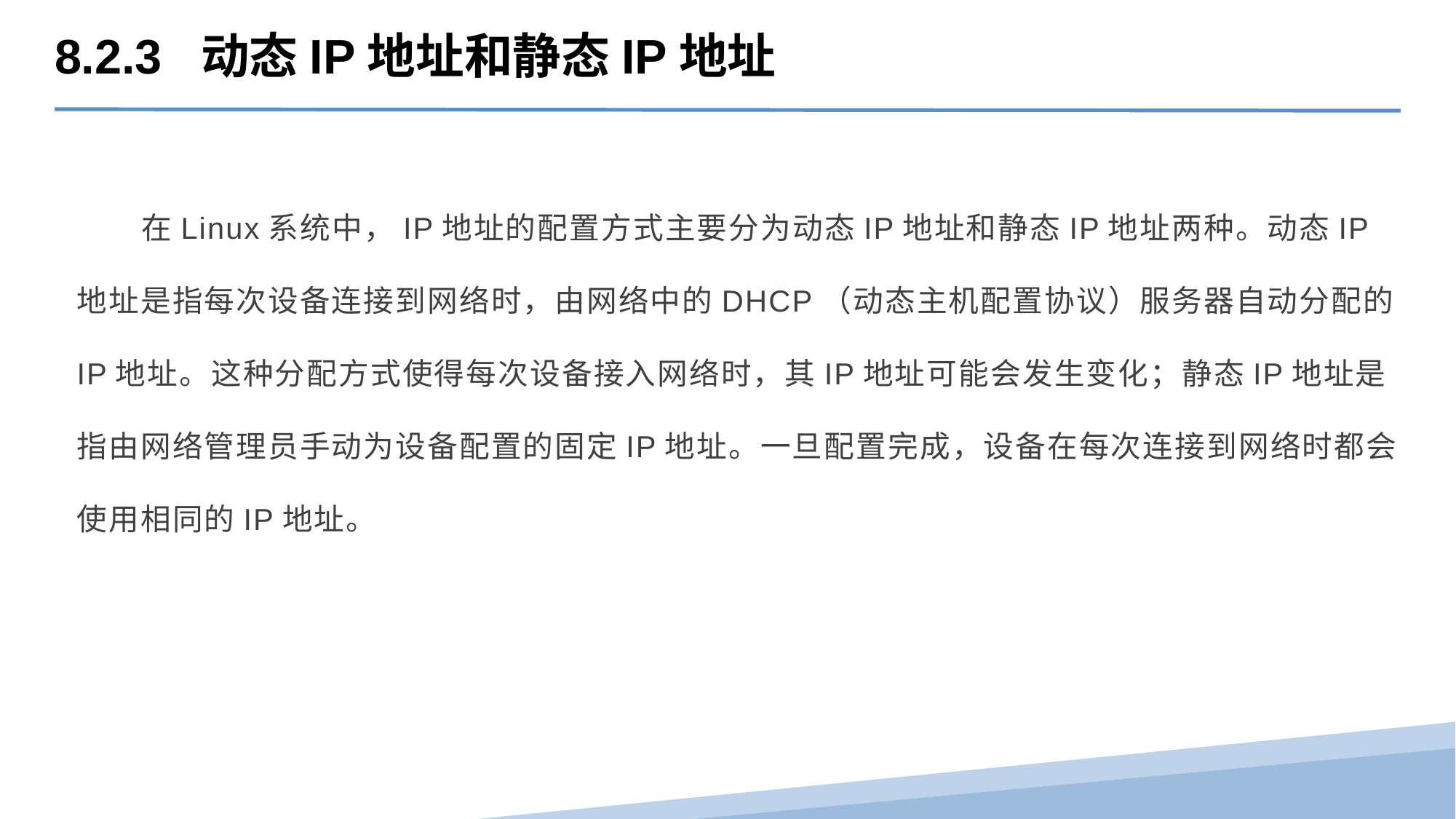

8.2.3  动态IP地址和静态IP地址
       在Linux系统中，IP地址的配置方式主要分为动态IP地址和静态IP地址两种。动态IP地址是指每次设备连接到网络时，由网络中的DHCP（动态主机配置协议）服务器自动分配的IP地址。这种分配方式使得每次设备接入网络时，其IP地址可能会发生变化；静态IP地址是指由网络管理员手动为设备配置的固定IP地址。一旦配置完成，设备在每次连接到网络时都会使用相同的IP地址。